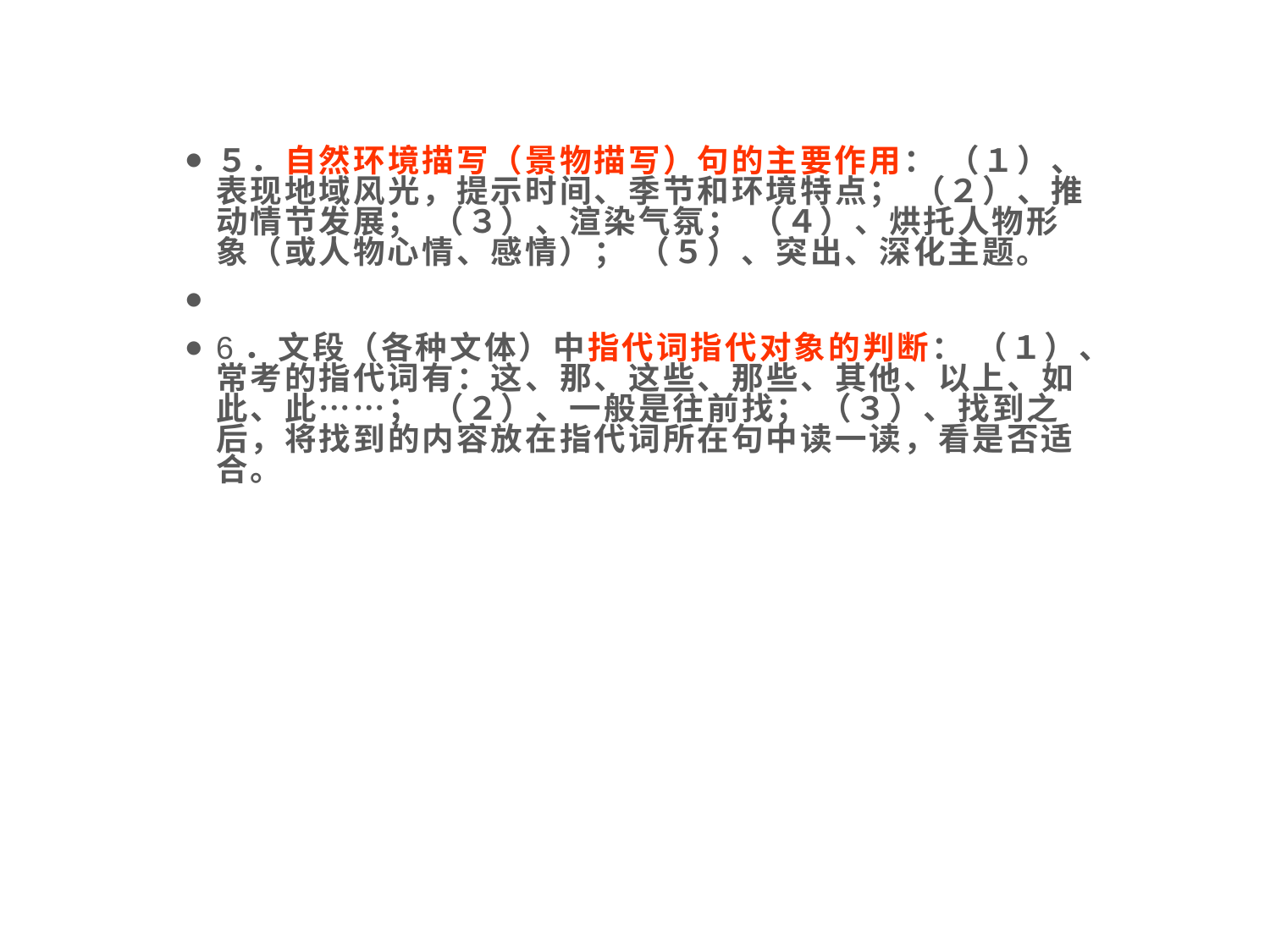

５．自然环境描写（景物描写）句的主要作用： （１）、表现地域风光，提示时间、季节和环境特点； （２）、推动情节发展； （３）、渲染气氛； （４）、烘托人物形象（或人物心情、感情）； （５）、突出、深化主题。

6．文段（各种文体）中指代词指代对象的判断： （１）、常考的指代词有：这、那、这些、那些、其他、以上、如此、此……； （２）、一般是往前找； （３）、找到之后，将找到的内容放在指代词所在句中读一读，看是否适合。
14